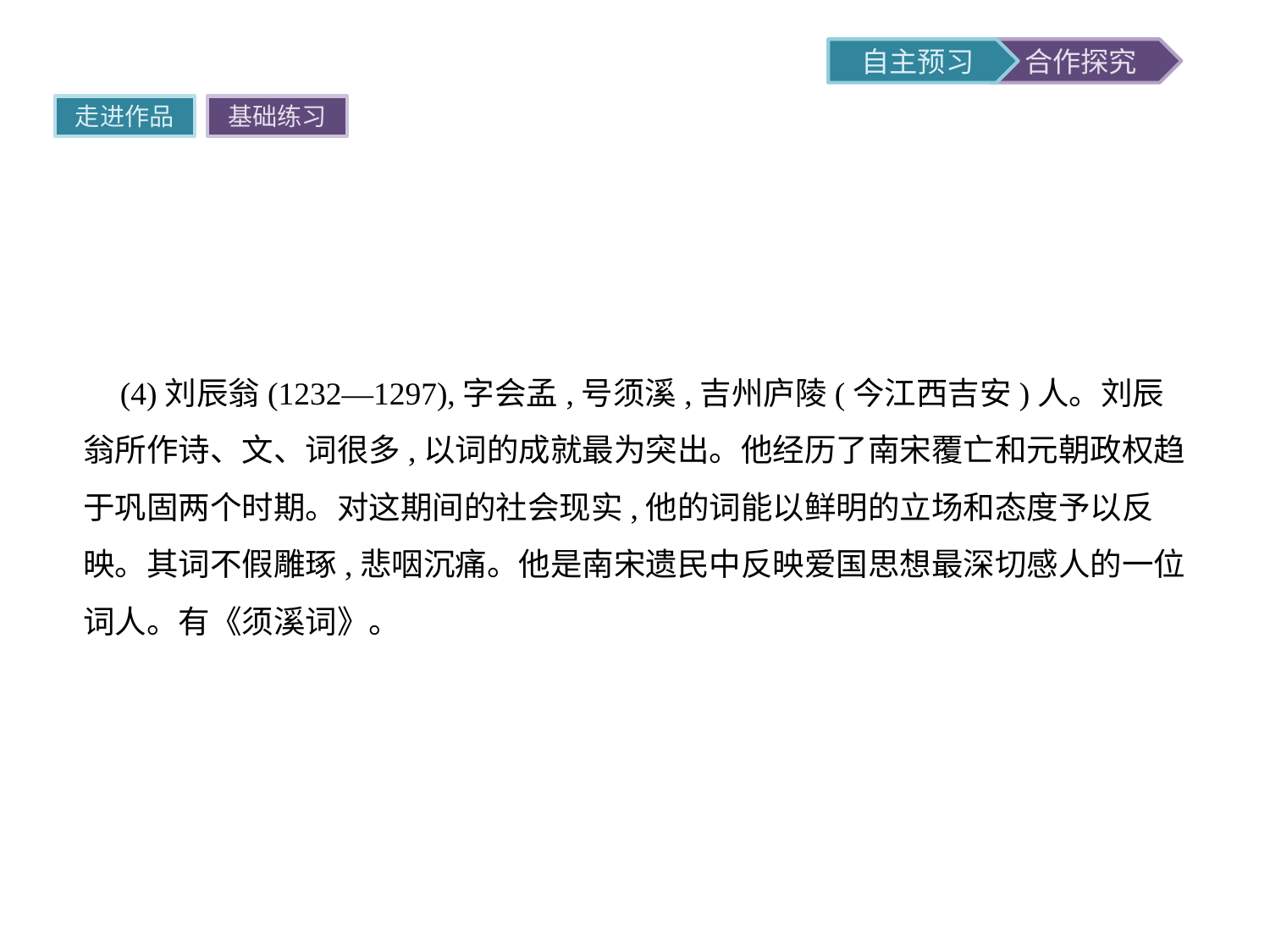

走进作品
基础练习
(4)刘辰翁(1232—1297),字会孟,号须溪,吉州庐陵(今江西吉安)人。刘辰翁所作诗、文、词很多,以词的成就最为突出。他经历了南宋覆亡和元朝政权趋于巩固两个时期。对这期间的社会现实,他的词能以鲜明的立场和态度予以反映。其词不假雕琢,悲咽沉痛。他是南宋遗民中反映爱国思想最深切感人的一位词人。有《须溪词》。